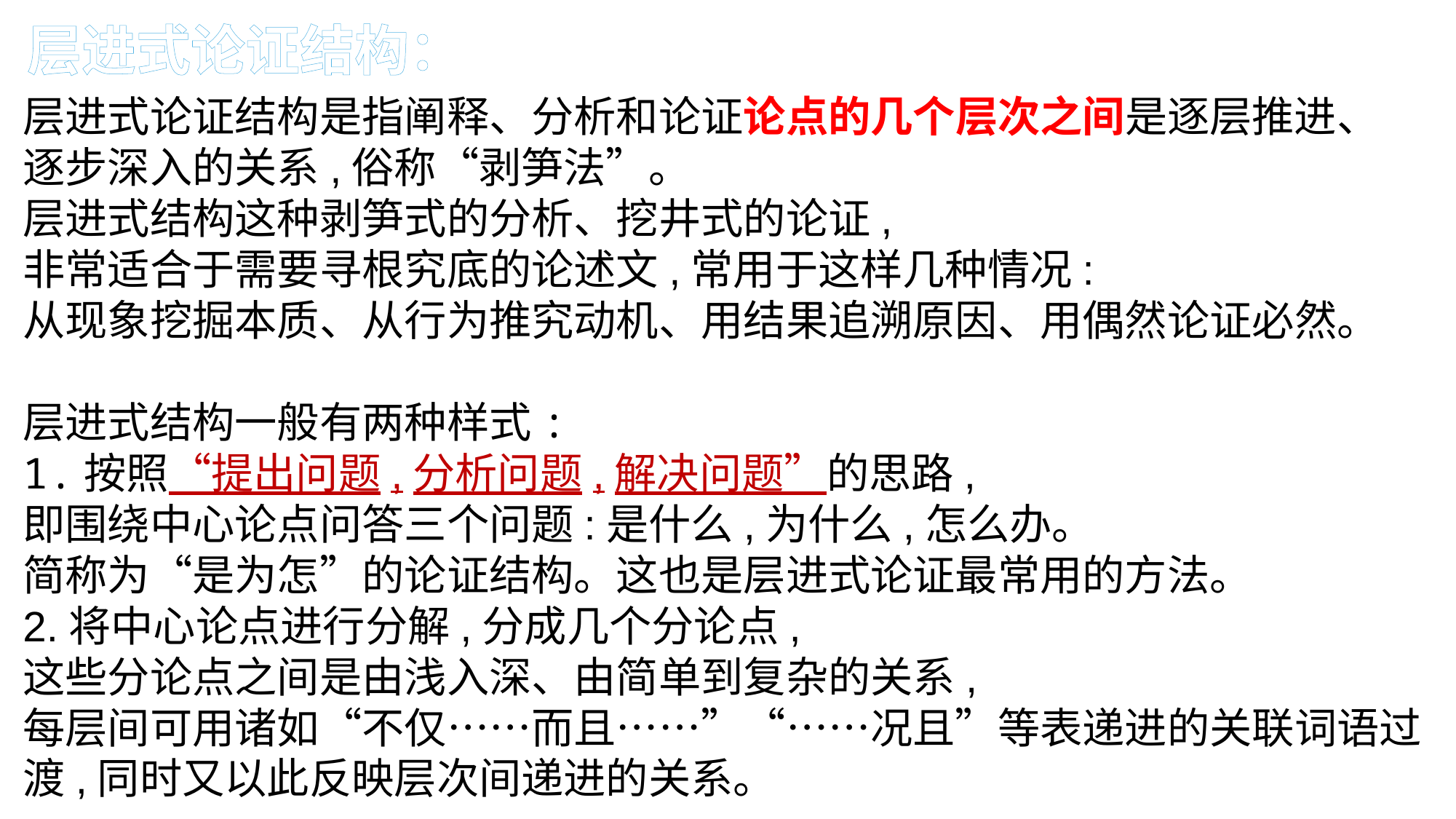

层进式论证结构：
层进式论证结构是指阐释、分析和论证论点的几个层次之间是逐层推进、
逐步深入的关系,俗称“剥笋法”。
层进式结构这种剥笋式的分析、挖井式的论证,
非常适合于需要寻根究底的论述文,常用于这样几种情况:
从现象挖掘本质、从行为推究动机、用结果追溯原因、用偶然论证必然。
层进式结构一般有两种样式:1.按照“提出问题,分析问题,解决问题”的思路,
即围绕中心论点问答三个问题:是什么,为什么,怎么办。
简称为“是为怎”的论证结构。这也是层进式论证最常用的方法。2.将中心论点进行分解,分成几个分论点,
这些分论点之间是由浅入深、由简单到复杂的关系,
每层间可用诸如“不仅……而且……”“……况且”等表递进的关联词语过渡,同时又以此反映层次间递进的关系。